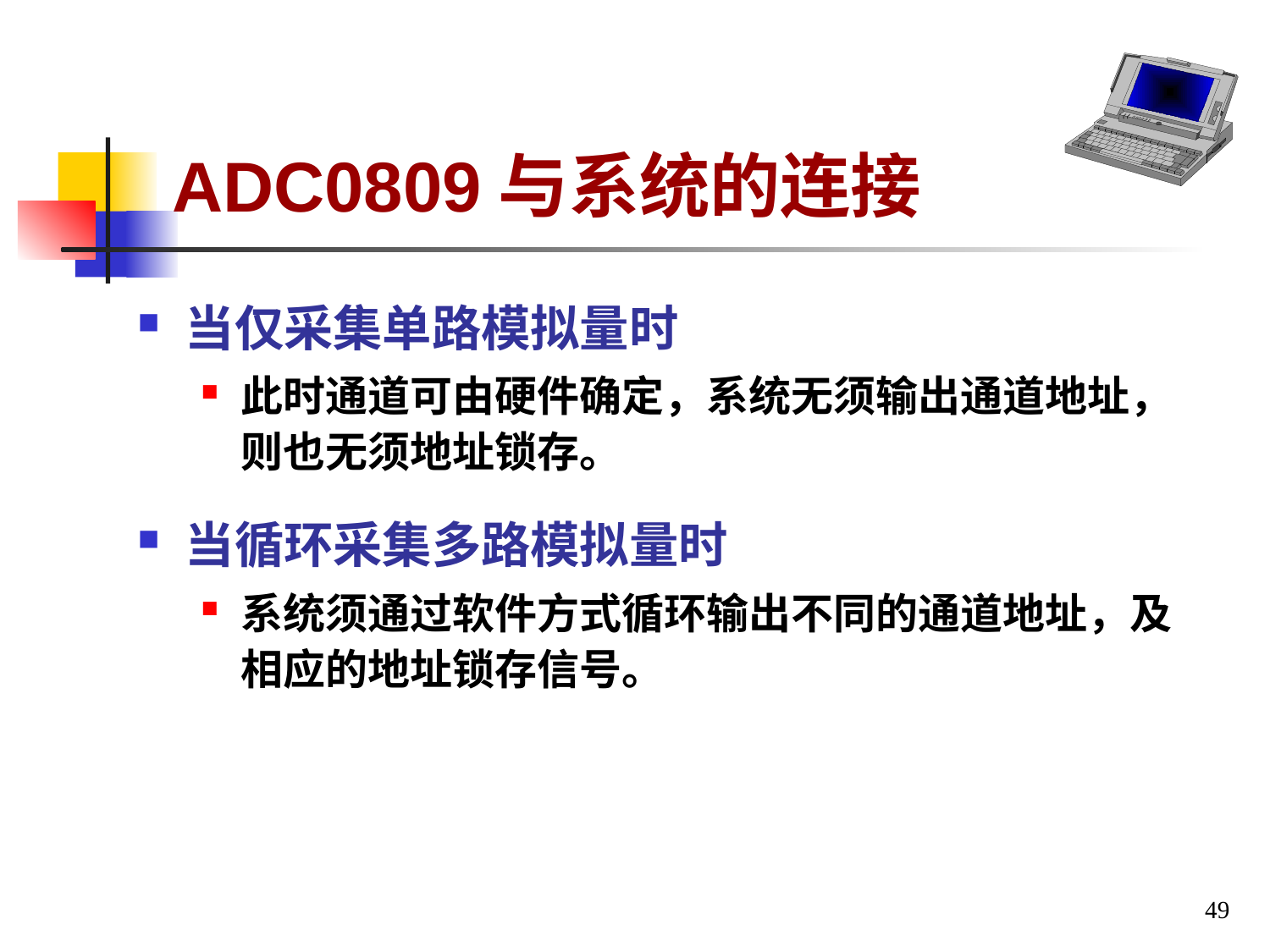

# ADC0809与系统的连接
当仅采集单路模拟量时
此时通道可由硬件确定，系统无须输出通道地址，则也无须地址锁存。
当循环采集多路模拟量时
系统须通过软件方式循环输出不同的通道地址，及相应的地址锁存信号。
49